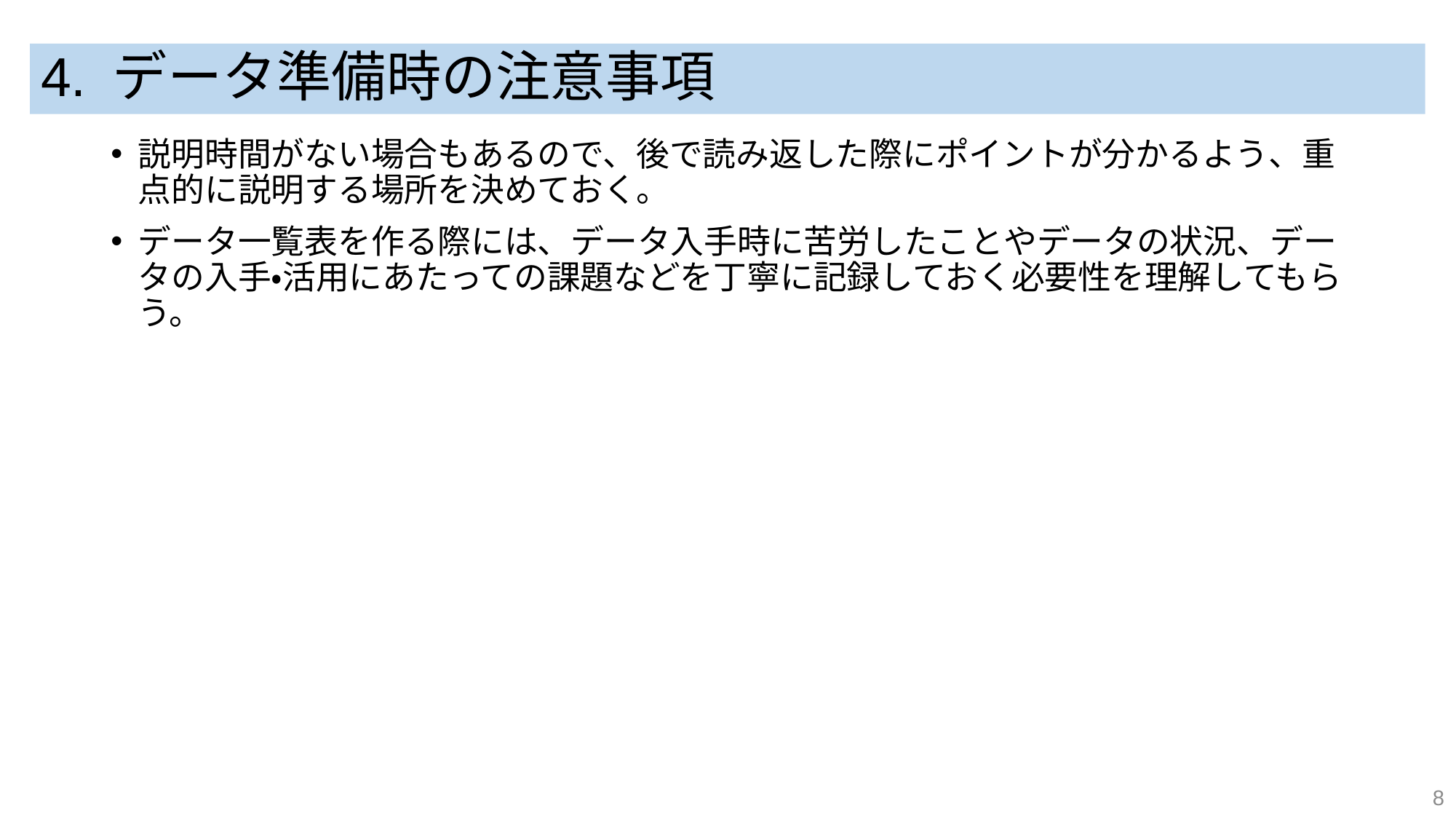

# 4. データ準備時の注意事項
説明時間がない場合もあるので、後で読み返した際にポイントが分かるよう、重点的に説明する場所を決めておく。
データ一覧表を作る際には、データ入手時に苦労したことやデータの状況、データの入手・活用にあたっての課題などを丁寧に記録しておく必要性を理解してもらう。
8